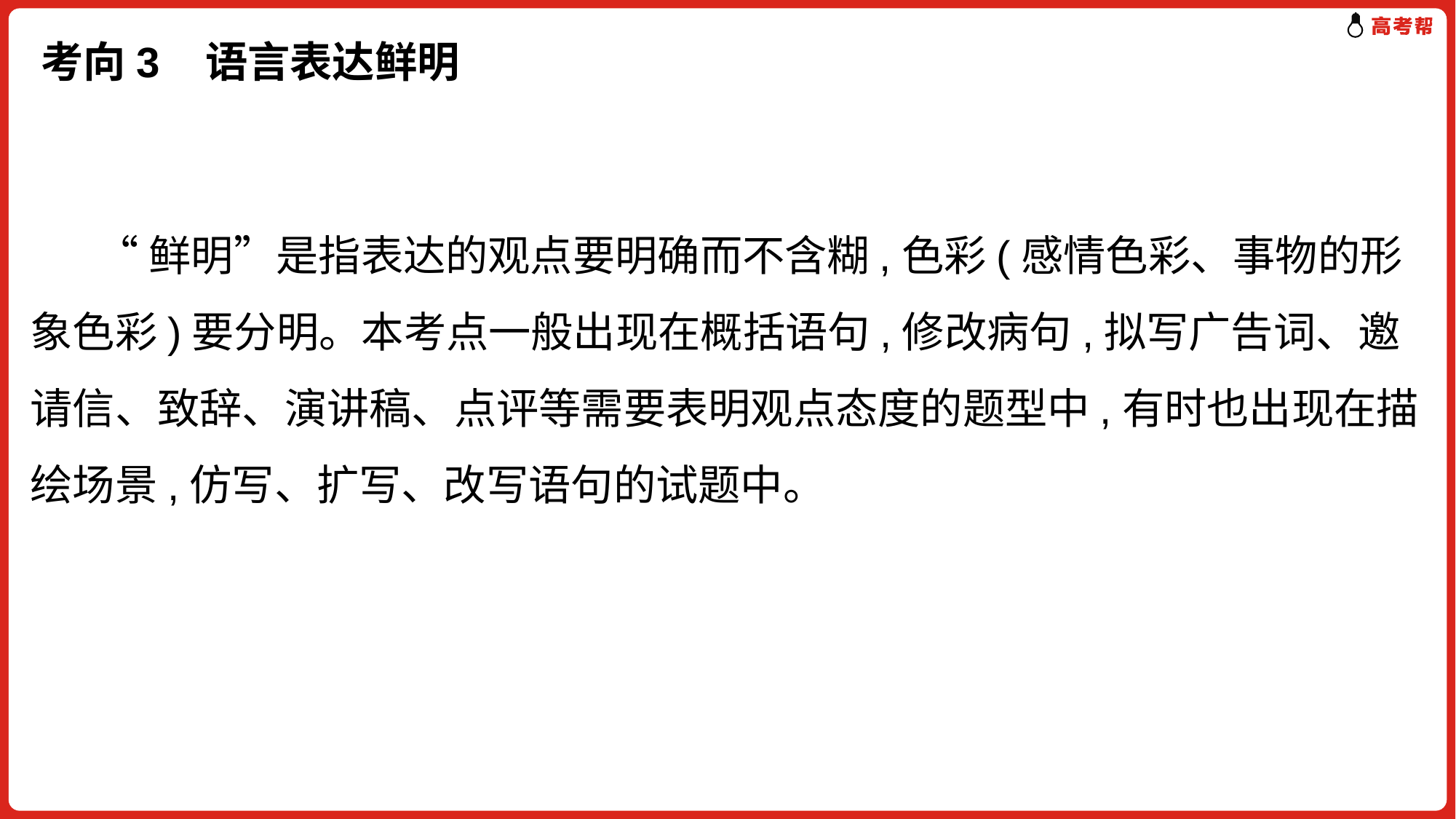

# 考向3   语言表达鲜明
       “鲜明”是指表达的观点要明确而不含糊,色彩(感情色彩、事物的形象色彩)要分明。本考点一般出现在概括语句,修改病句,拟写广告词、邀请信、致辞、演讲稿、点评等需要表明观点态度的题型中,有时也出现在描绘场景,仿写、扩写、改写语句的试题中。